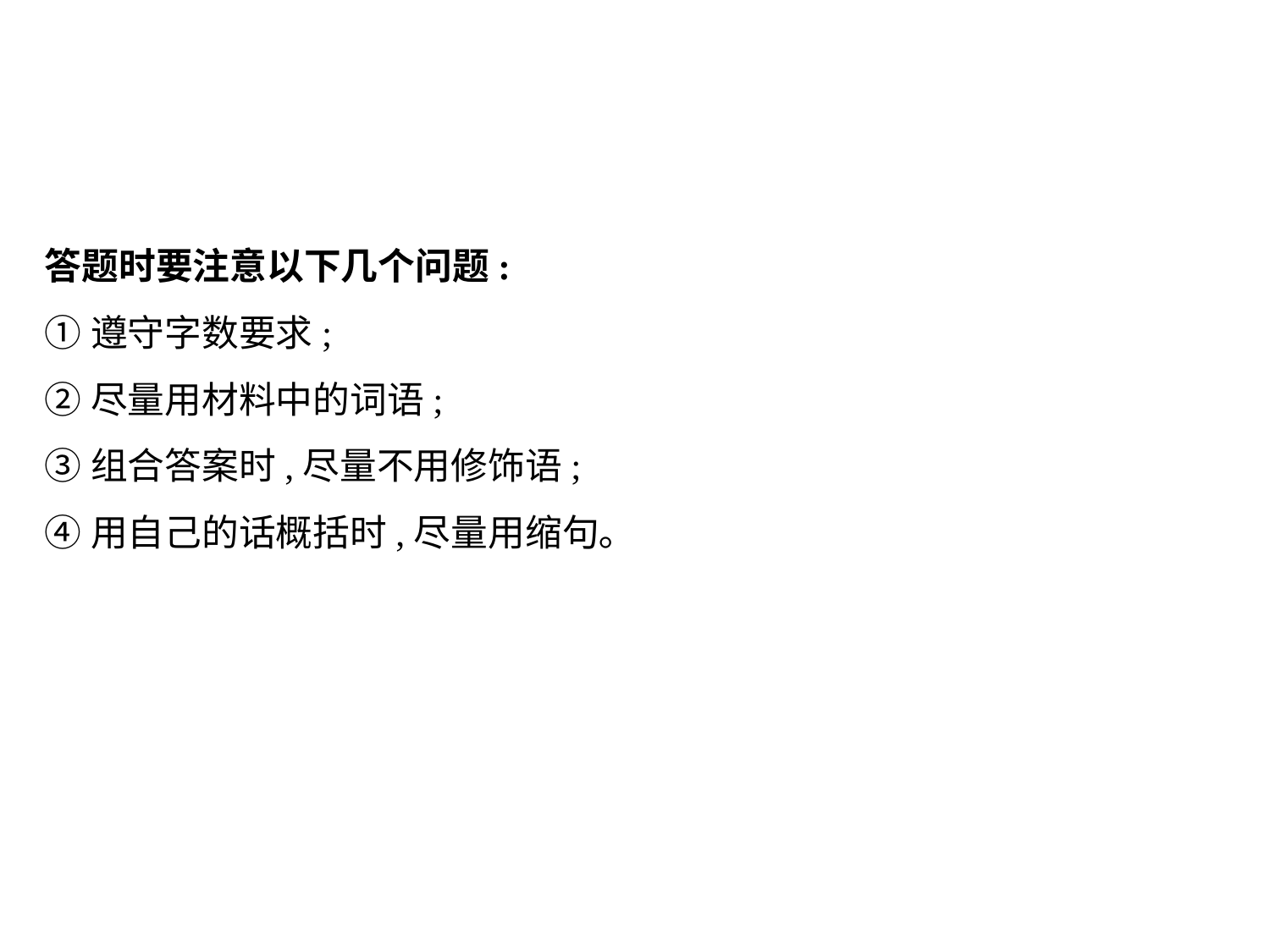

答题时要注意以下几个问题:
①遵守字数要求;
②尽量用材料中的词语;
③组合答案时,尽量不用修饰语;
④用自己的话概括时,尽量用缩句｡